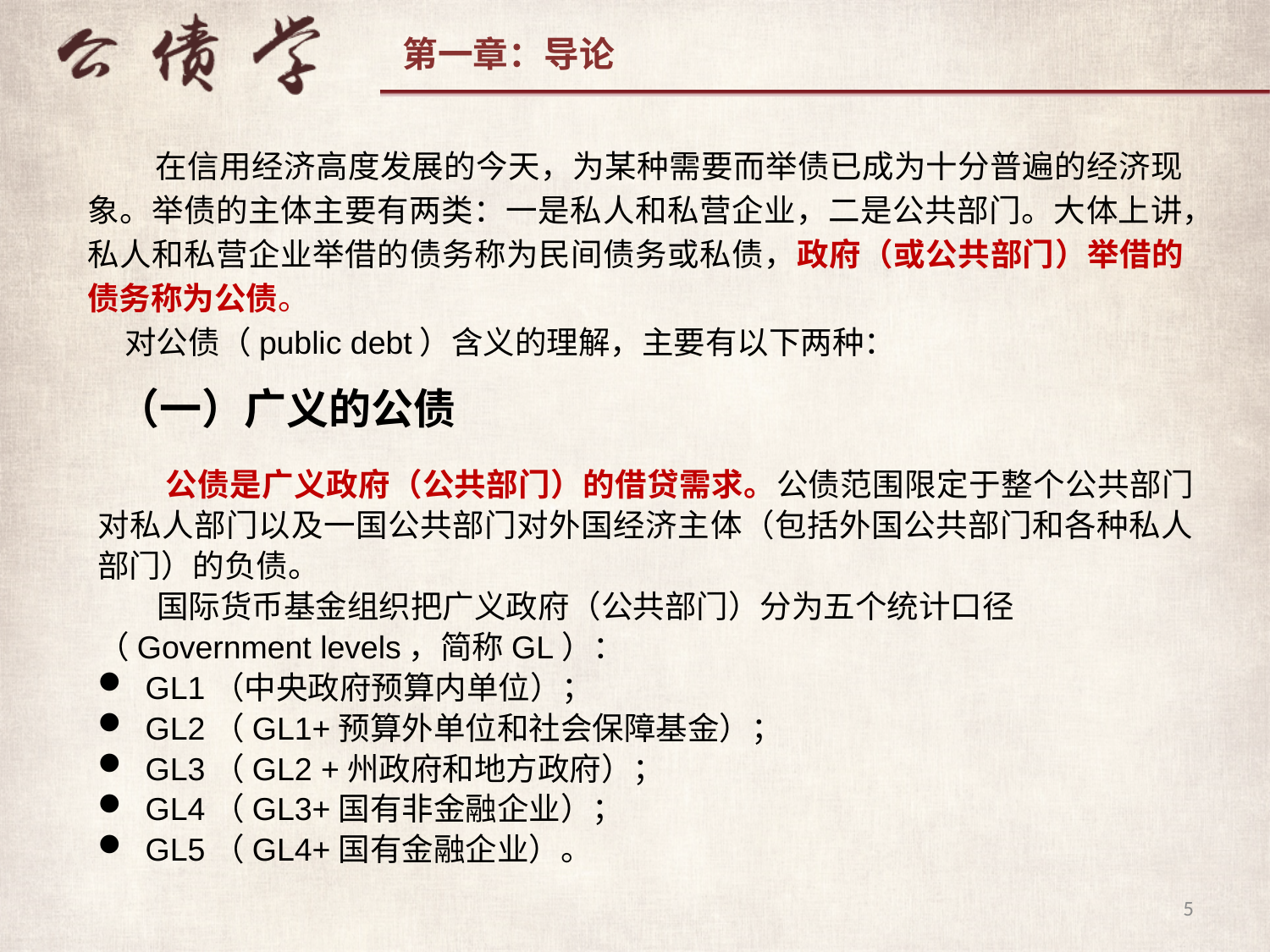

在信用经济高度发展的今天，为某种需要而举债已成为十分普遍的经济现象。举债的主体主要有两类：一是私人和私营企业，二是公共部门。大体上讲，私人和私营企业举借的债务称为民间债务或私债，政府（或公共部门）举借的债务称为公债。
对公债（public debt）含义的理解，主要有以下两种：
（一）广义的公债
   公债是广义政府（公共部门）的借贷需求。公债范围限定于整个公共部门对私人部门以及一国公共部门对外国经济主体（包括外国公共部门和各种私人部门）的负债。
  国际货币基金组织把广义政府（公共部门）分为五个统计口径（Government levels，简称GL）：
GL1（中央政府预算内单位）；
GL2（GL1+预算外单位和社会保障基金）；
GL3（GL2 +州政府和地方政府）；
GL4（GL3+国有非金融企业）；
GL5（GL4+国有金融企业）。
5